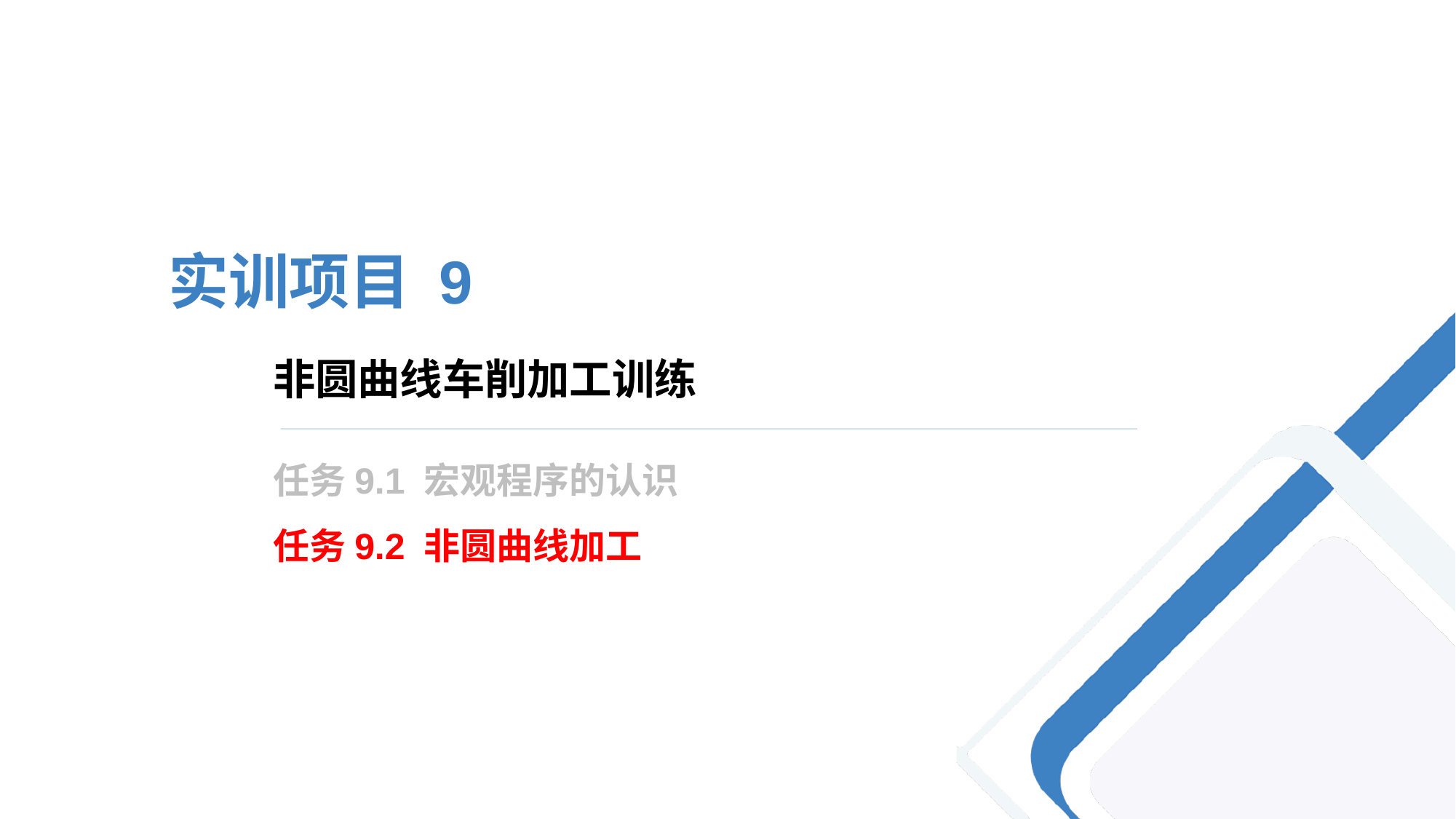

实训项目 9
# 非圆曲线车削加工训练
任务9.1 宏观程序的认识
任务9.2 非圆曲线加工